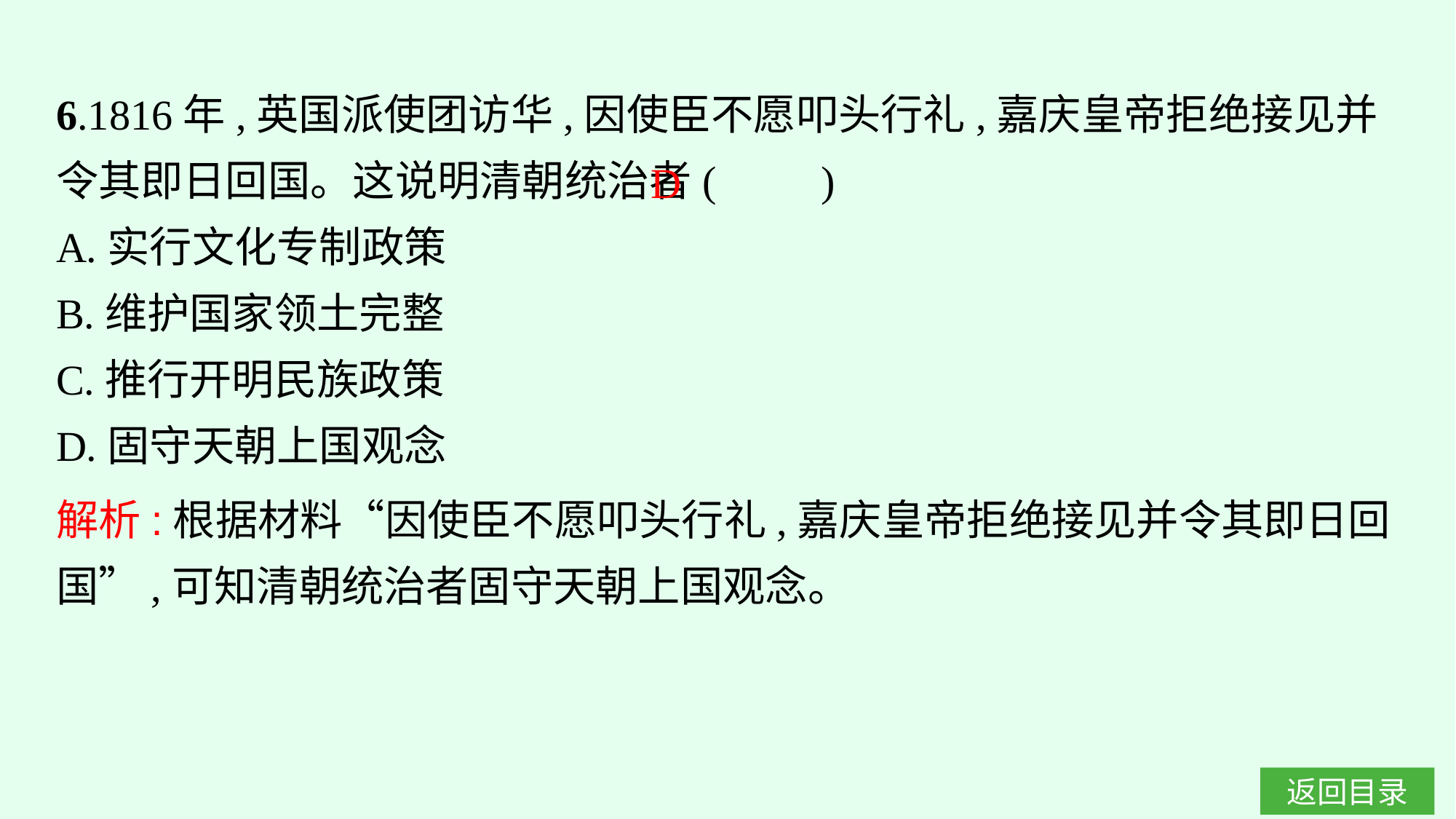

6.1816年,英国派使团访华,因使臣不愿叩头行礼,嘉庆皇帝拒绝接见并令其即日回国。这说明清朝统治者(　　)
A.实行文化专制政策
B.维护国家领土完整
C.推行开明民族政策
D.固守天朝上国观念
D
解析:根据材料“因使臣不愿叩头行礼,嘉庆皇帝拒绝接见并令其即日回国”,可知清朝统治者固守天朝上国观念。